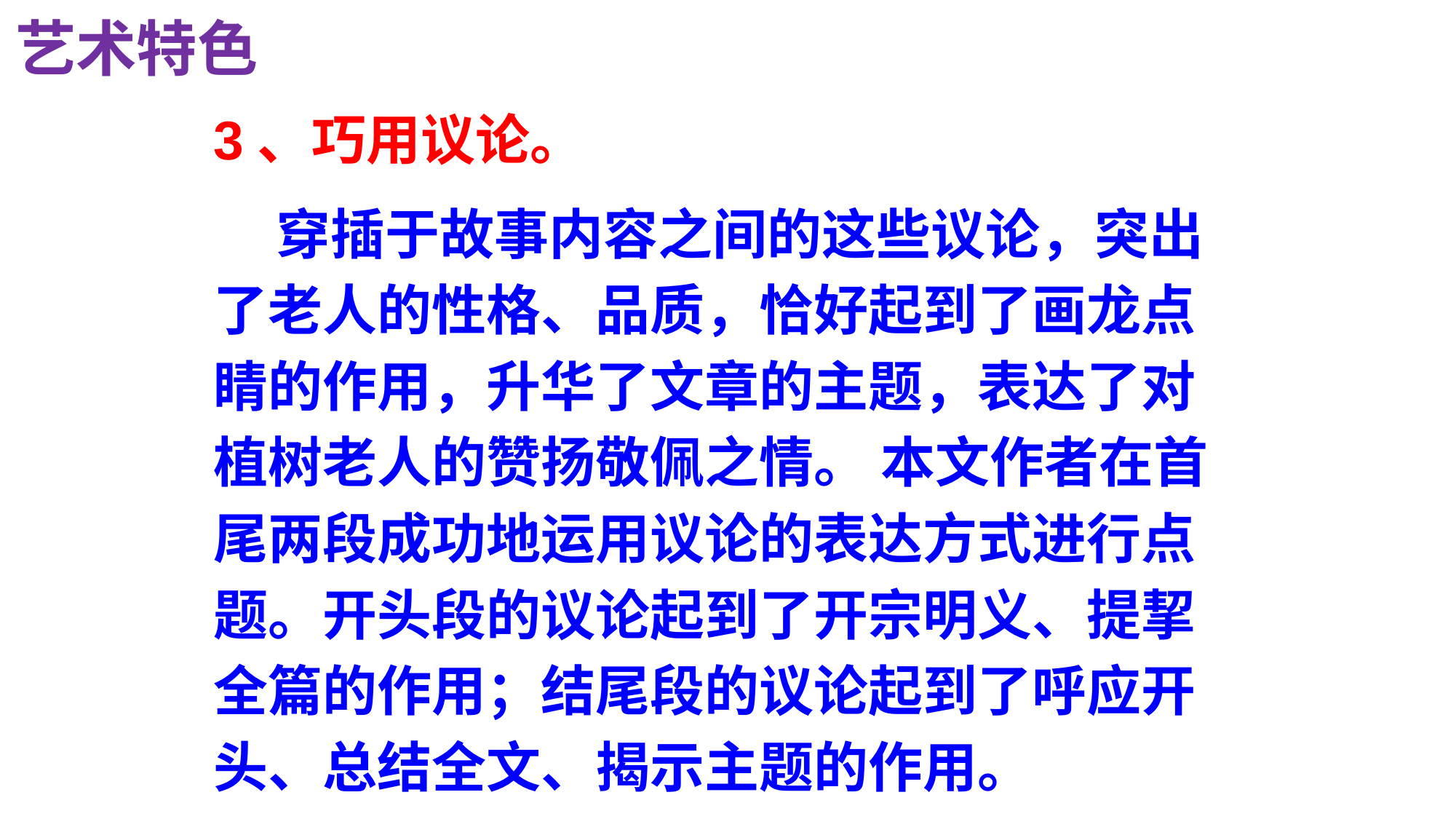

艺术特色
3、巧用议论。
    穿插于故事内容之间的这些议论，突出了老人的性格、品质，恰好起到了画龙点睛的作用，升华了文章的主题，表达了对植树老人的赞扬敬佩之情。 本文作者在首尾两段成功地运用议论的表达方式进行点题。开头段的议论起到了开宗明义、提挈全篇的作用；结尾段的议论起到了呼应开头、总结全文、揭示主题的作用。